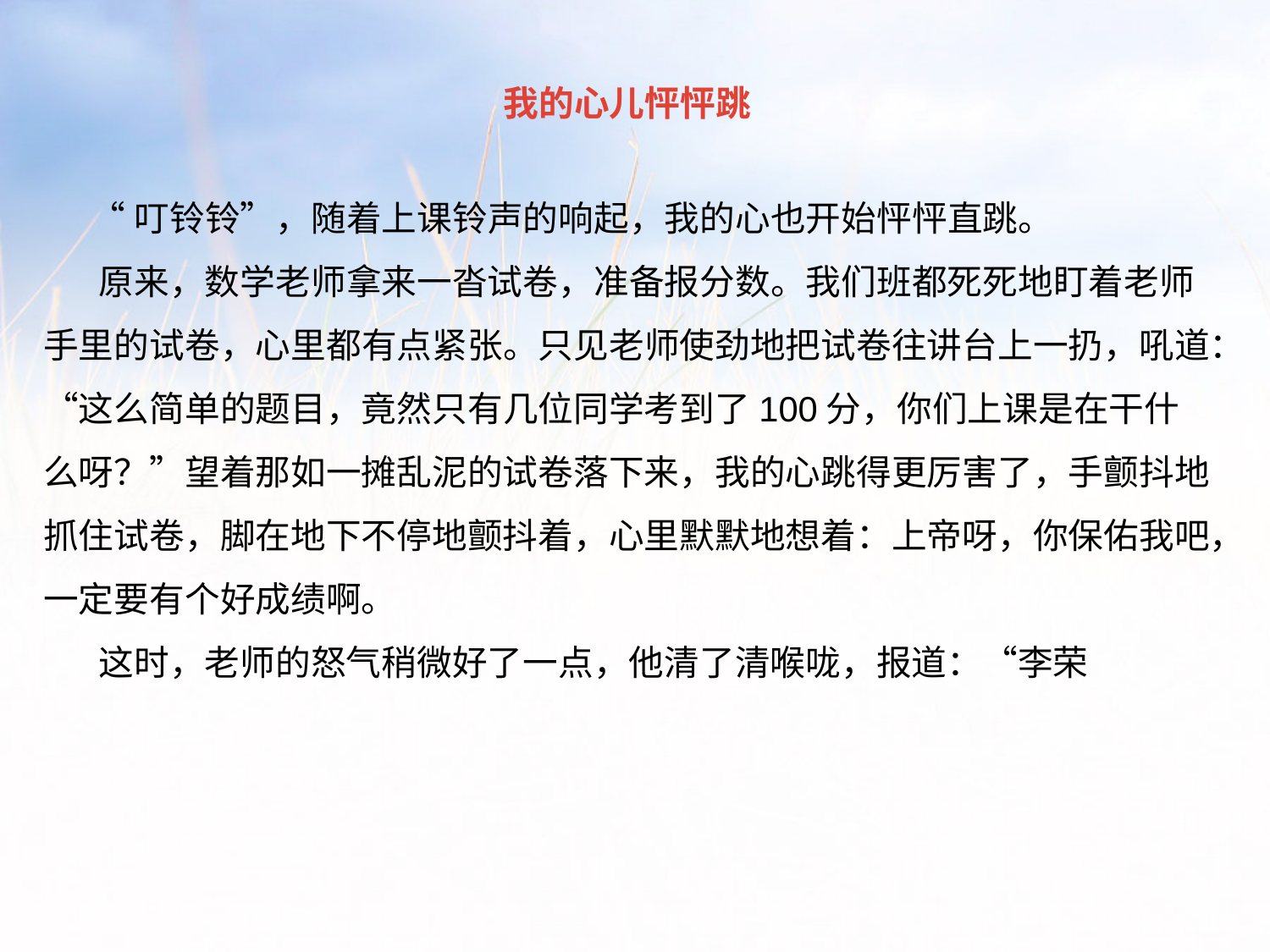

我的心儿怦怦跳
      “叮铃铃”，随着上课铃声的响起，我的心也开始怦怦直跳。
      原来，数学老师拿来一沓试卷，准备报分数。我们班都死死地盯着老师手里的试卷，心里都有点紧张。只见老师使劲地把试卷往讲台上一扔，吼道：“这么简单的题目，竟然只有几位同学考到了100分，你们上课是在干什么呀？”望着那如一摊乱泥的试卷落下来，我的心跳得更厉害了，手颤抖地抓住试卷，脚在地下不停地颤抖着，心里默默地想着：上帝呀，你保佑我吧，一定要有个好成绩啊。
      这时，老师的怒气稍微好了一点，他清了清喉咙，报道：“李荣